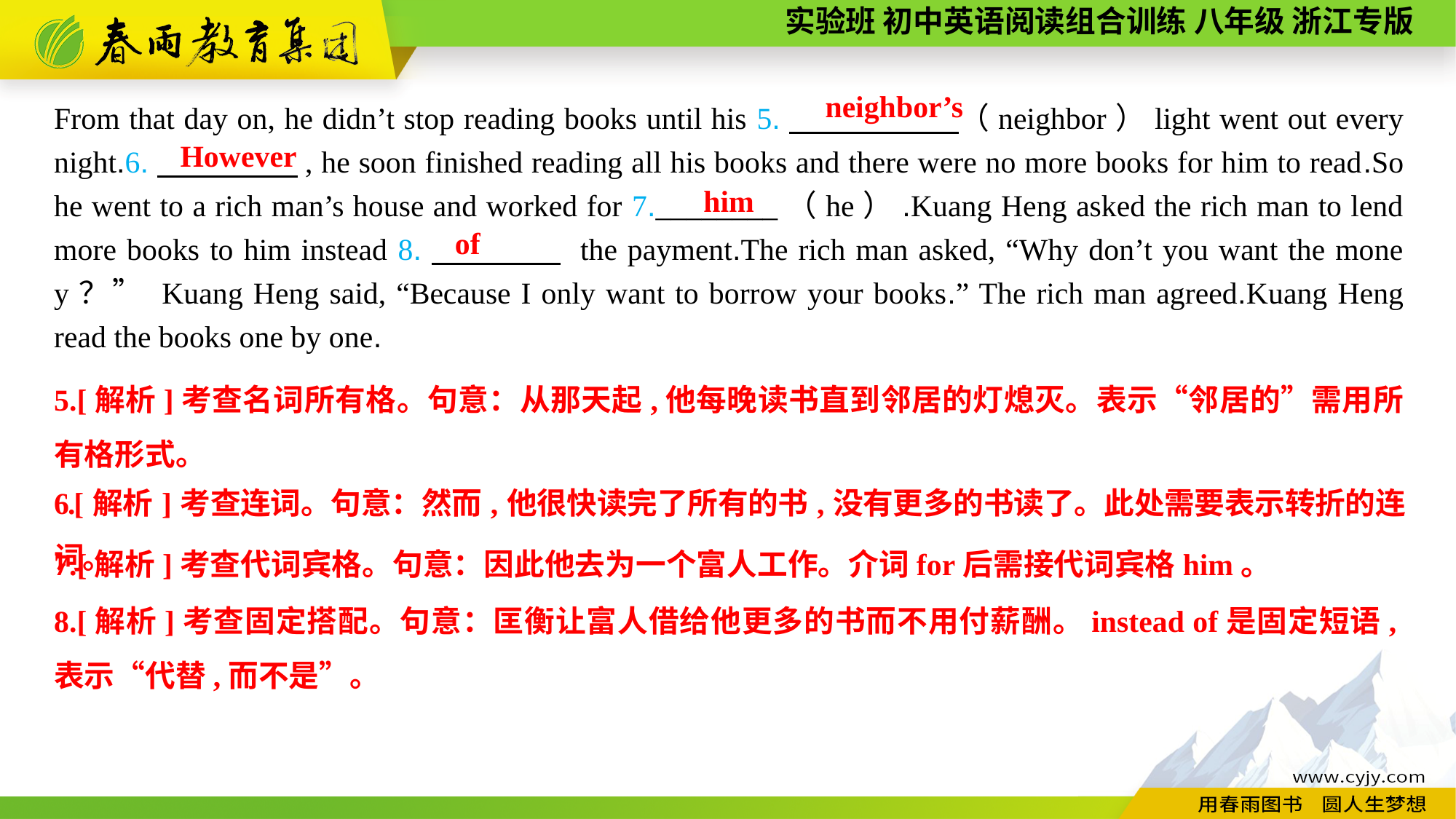

neighbor’s
From that day on, he didn’t stop reading books until his 5.　　     　　（neighbor）light went out every night.6.　　  　　, he soon finished reading all his books and there were no more books for him to read.So he went to a rich man’s house and worked for 7.________（he）.Kuang Heng asked the rich man to lend more books to him instead 8.　　　　 the payment.The rich man asked, “Why don’t you want the money？” Kuang Heng said, “Because I only want to borrow your books.” The rich man agreed.Kuang Heng read the books one by one.
However
him
of
5.[解析]考查名词所有格。句意：从那天起,他每晚读书直到邻居的灯熄灭。表示“邻居的”需用所有格形式。
6.[解析]考查连词。句意：然而,他很快读完了所有的书,没有更多的书读了。此处需要表示转折的连词。
7.[解析]考查代词宾格。句意：因此他去为一个富人工作。介词for后需接代词宾格him。
8.[解析]考查固定搭配。句意：匡衡让富人借给他更多的书而不用付薪酬。instead of是固定短语,表示“代替,而不是”。